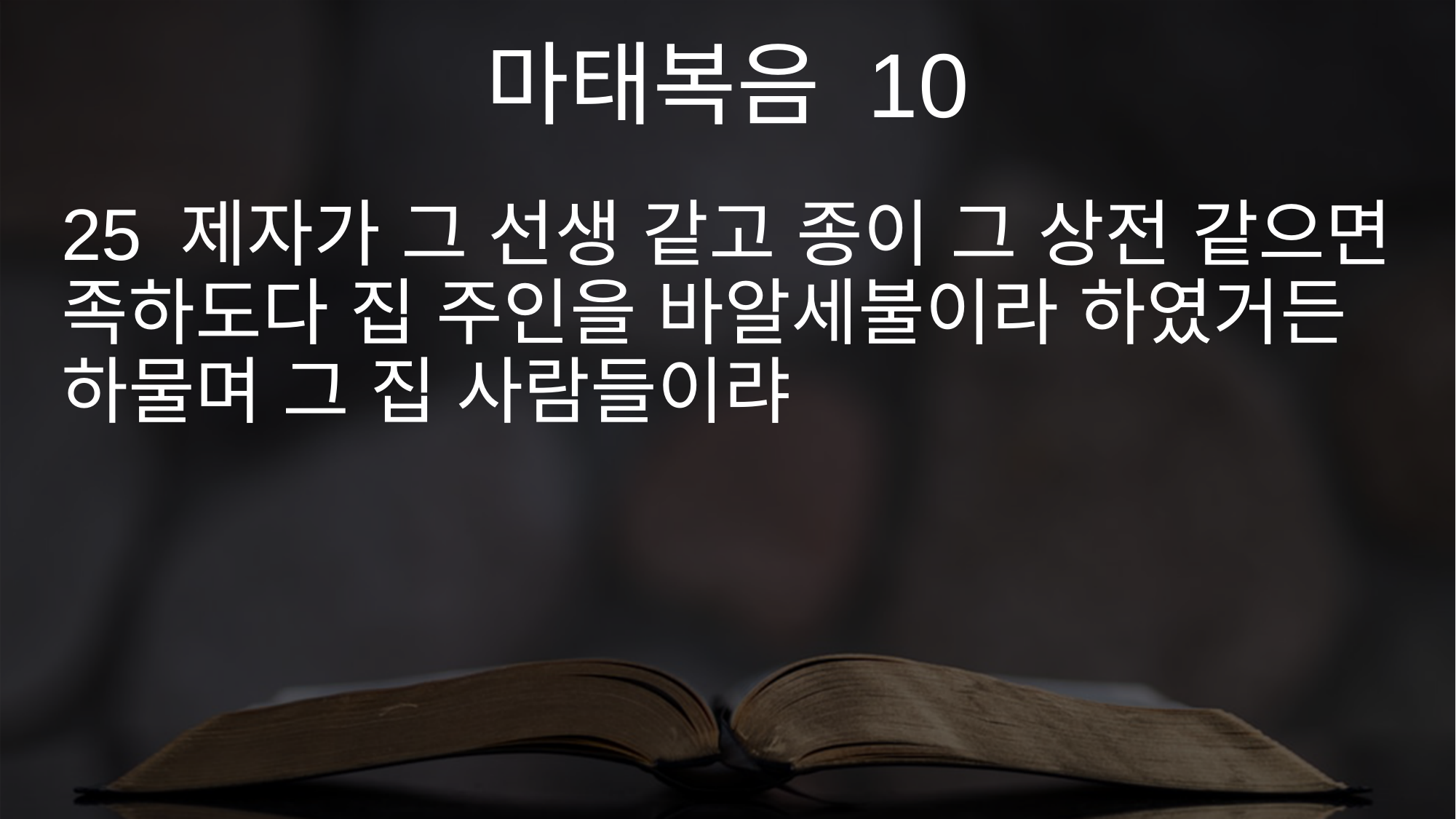

마태복음 10
25 제자가 그 선생 같고 종이 그 상전 같으면 족하도다 집 주인을 바알세불이라 하였거든 하물며 그 집 사람들이랴